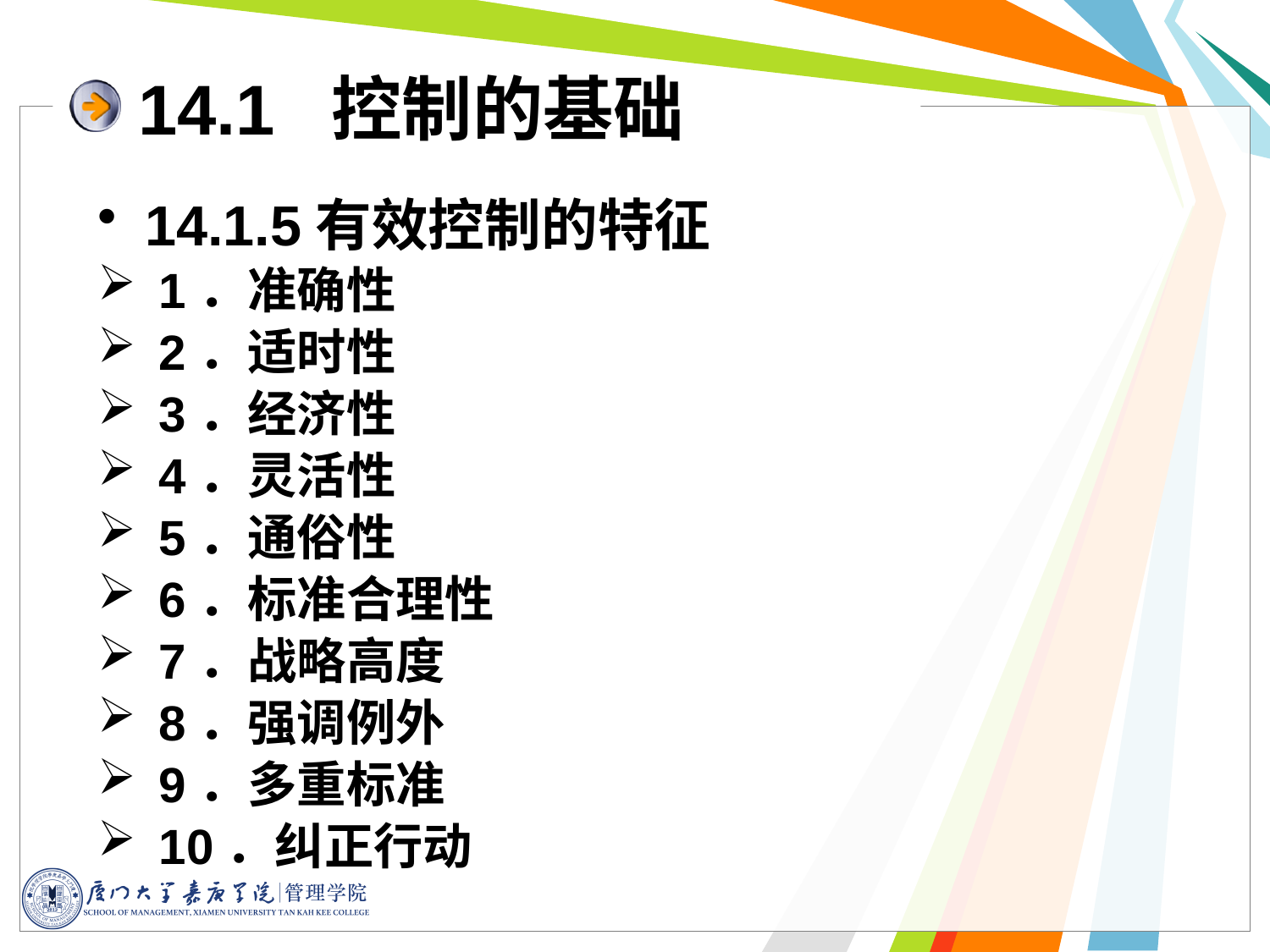

14.1  控制的基础
14.1.5有效控制的特征
 1．准确性
 2．适时性
 3．经济性
 4．灵活性
 5．通俗性
 6．标准合理性
 7．战略高度
 8．强调例外
 9．多重标准
 10．纠正行动